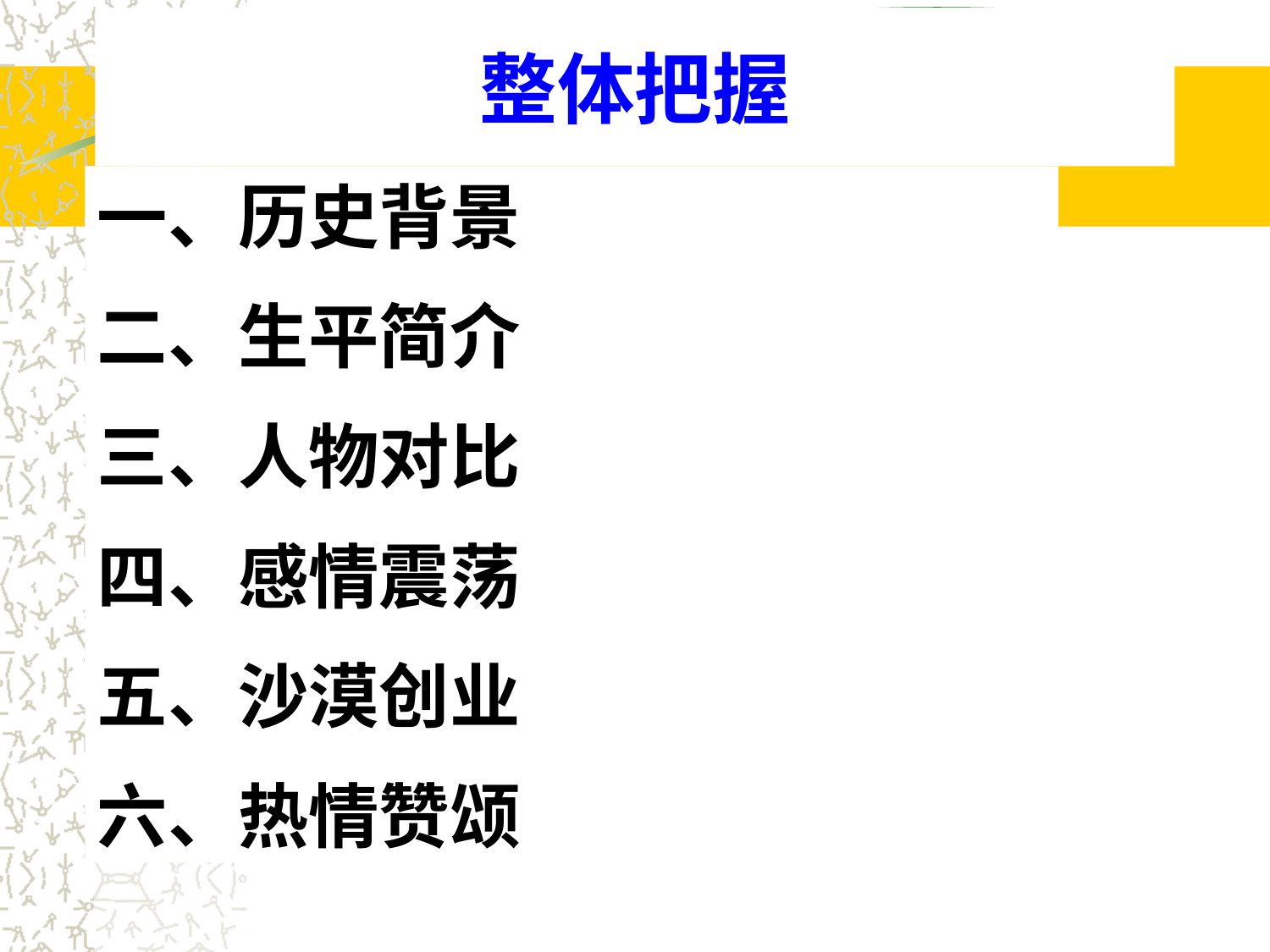

# 整体把握
一、历史背景
二、生平简介
三、人物对比
四、感情震荡
五、沙漠创业
六、热情赞颂